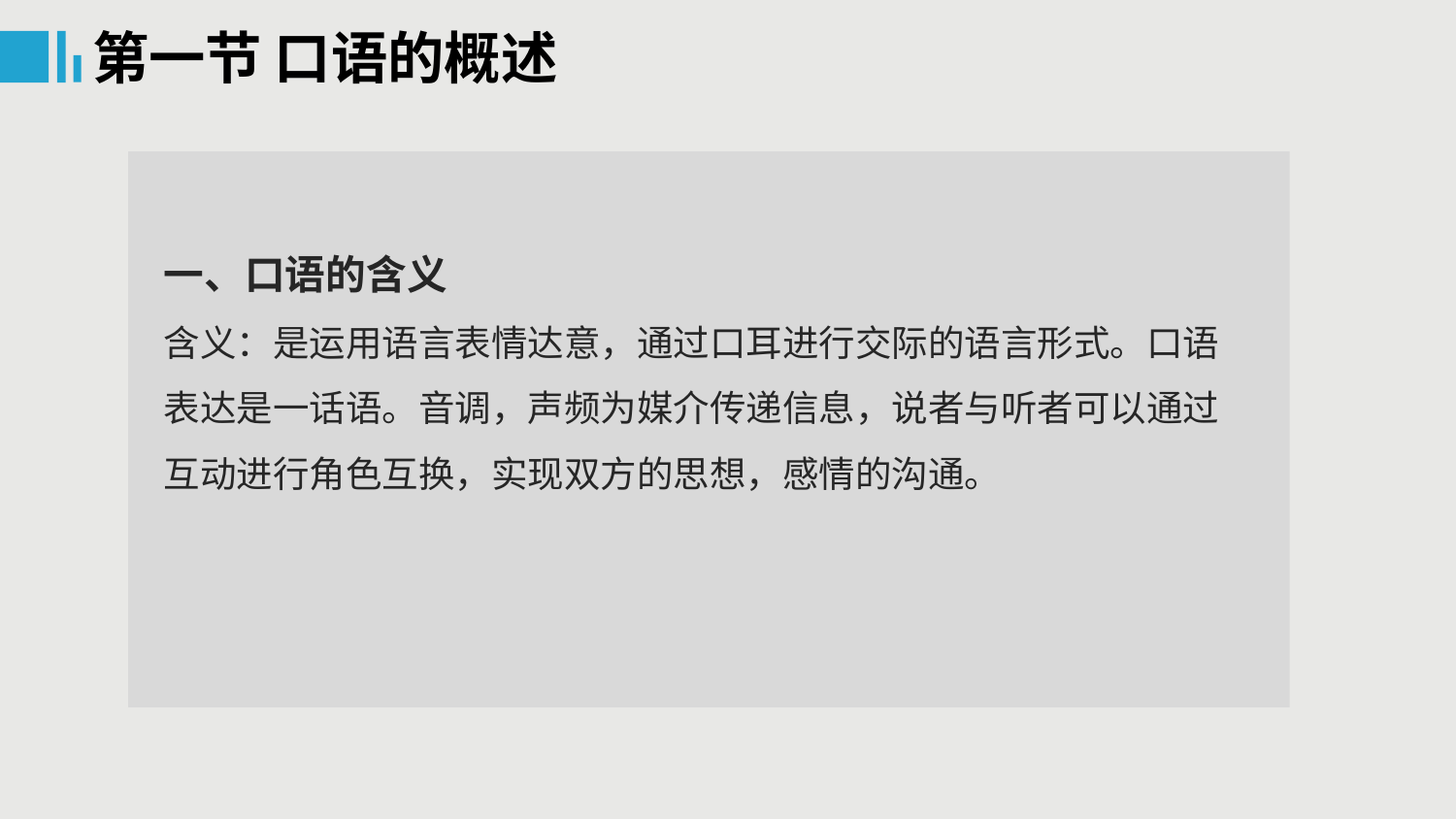

第一节 口语的概述

一、口语的含义
含义：是运用语言表情达意，通过口耳进行交际的语言形式。口语表达是一话语。音调，声频为媒介传递信息，说者与听者可以通过互动进行角色互换，实现双方的思想，感情的沟通。